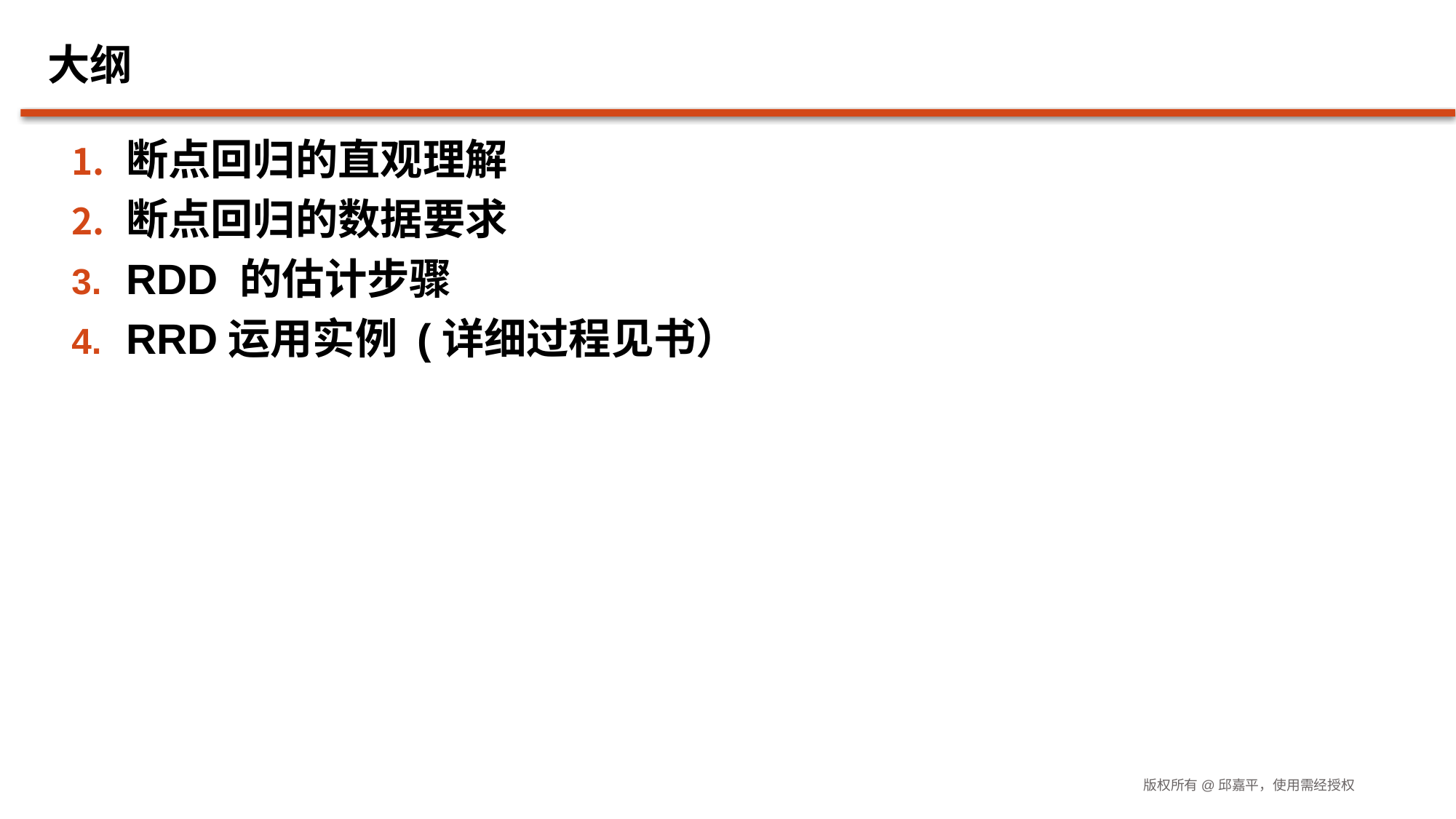

# 大纲
断点回归的直观理解
断点回归的数据要求
RDD 的估计步骤
RRD运用实例 (详细过程见书）

版权所有@邱嘉平，使用需经授权